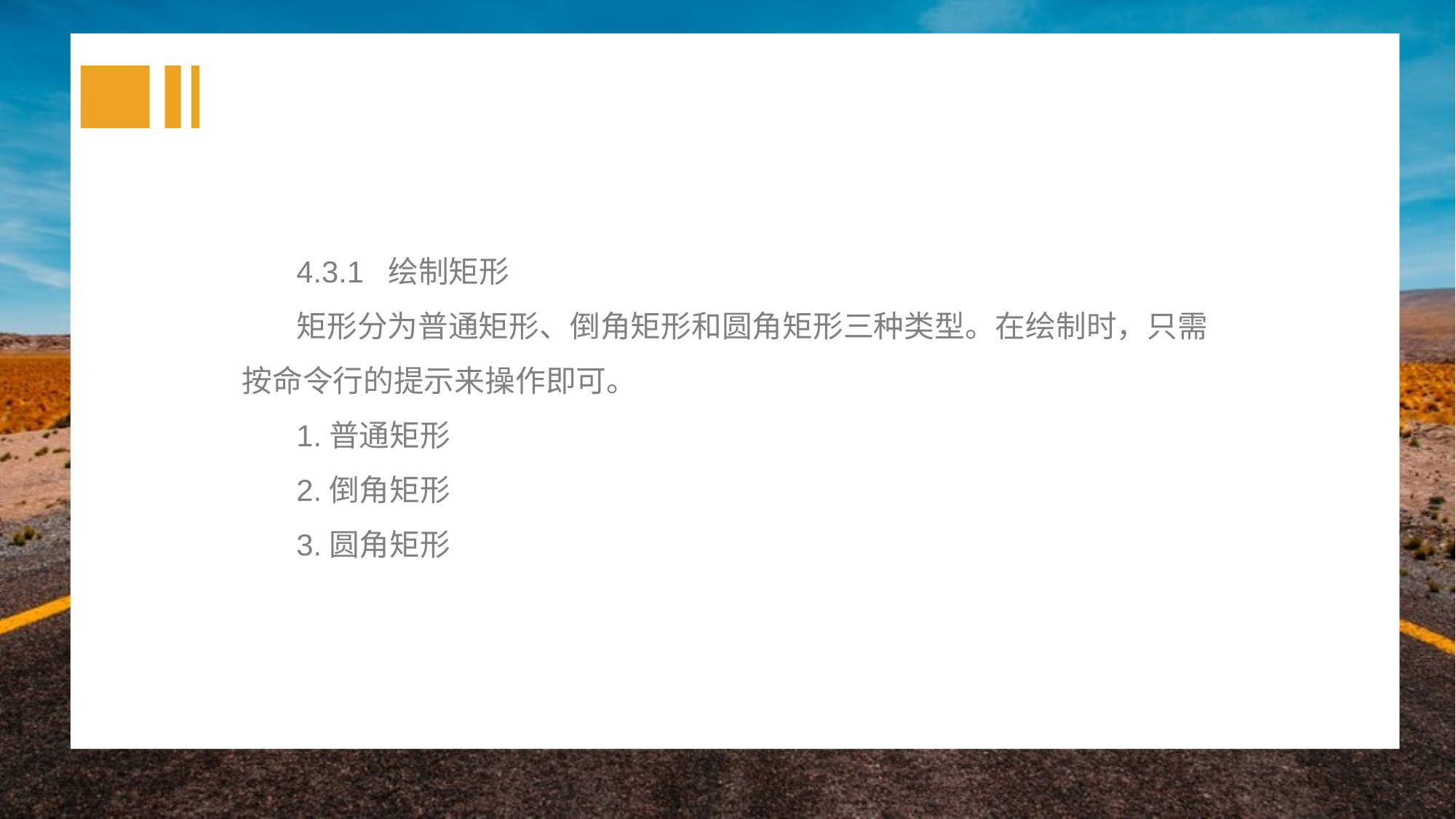

4.3.1  绘制矩形
矩形分为普通矩形、倒角矩形和圆角矩形三种类型。在绘制时，只需按命令行的提示来操作即可。
1.普通矩形
2.倒角矩形
3.圆角矩形